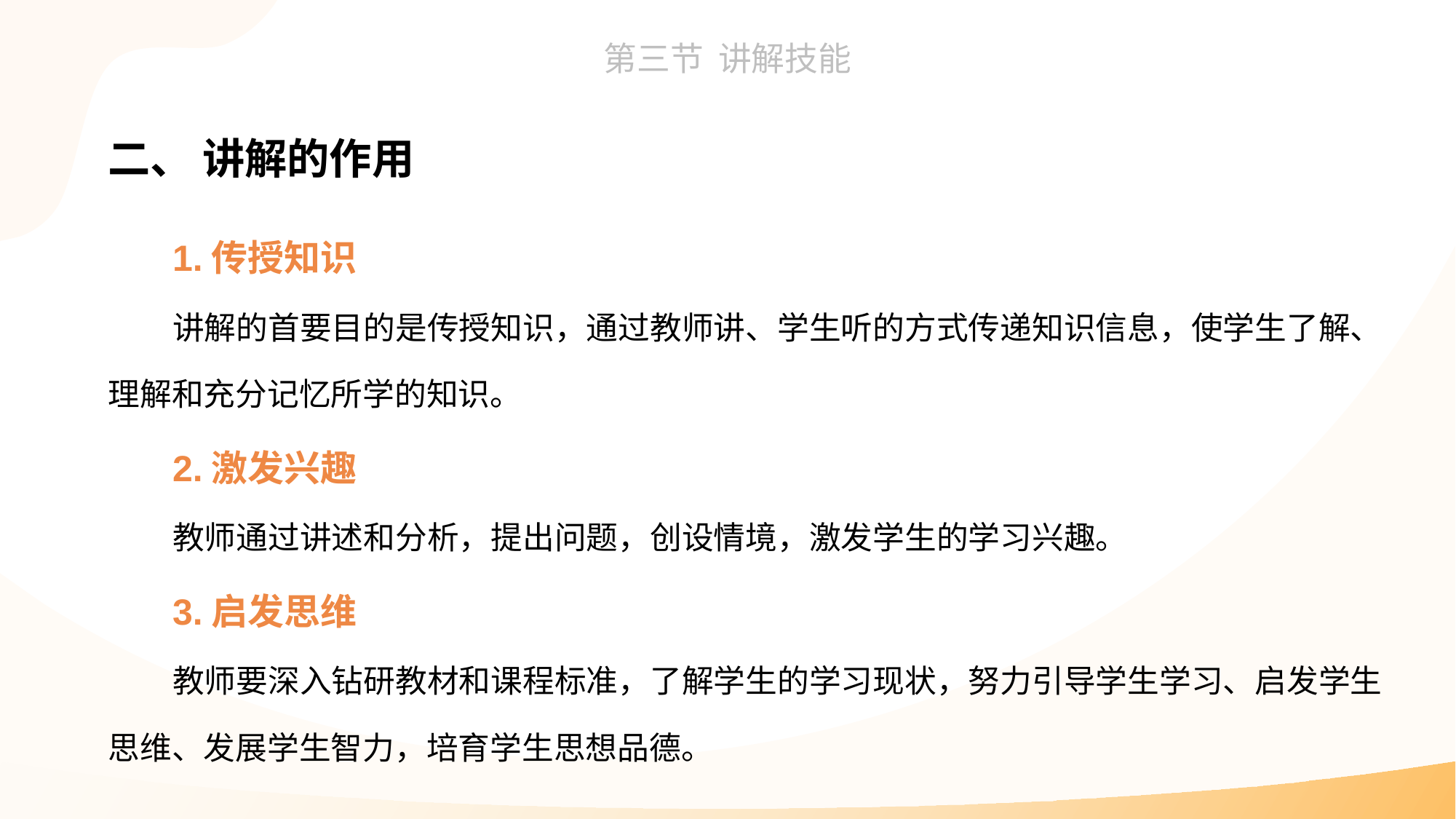

二、 讲解的作用
1.传授知识
讲解的首要目的是传授知识，通过教师讲、学生听的方式传递知识信息，使学生了解、理解和充分记忆所学的知识。
2.激发兴趣
教师通过讲述和分析，提出问题，创设情境，激发学生的学习兴趣。
3.启发思维
教师要深入钻研教材和课程标准，了解学生的学习现状，努力引导学生学习、启发学生思维、发展学生智力，培育学生思想品德。